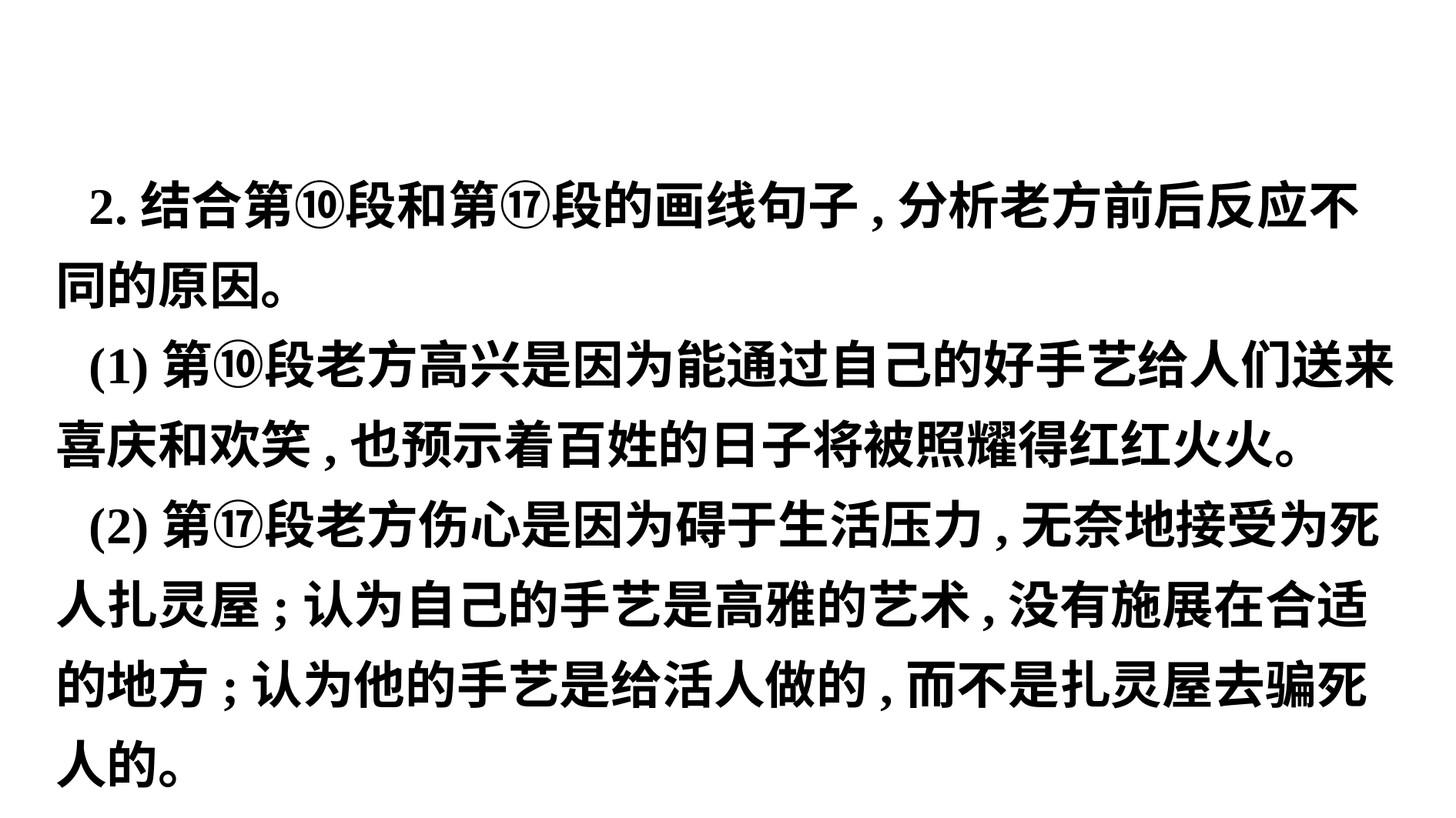

2.结合第⑩段和第⑰段的画线句子,分析老方前后反应不同的原因。
(1)第⑩段老方高兴是因为能通过自己的好手艺给人们送来喜庆和欢笑,也预示着百姓的日子将被照耀得红红火火。
(2)第⑰段老方伤心是因为碍于生活压力,无奈地接受为死人扎灵屋;认为自己的手艺是高雅的艺术,没有施展在合适的地方;认为他的手艺是给活人做的,而不是扎灵屋去骗死人的。